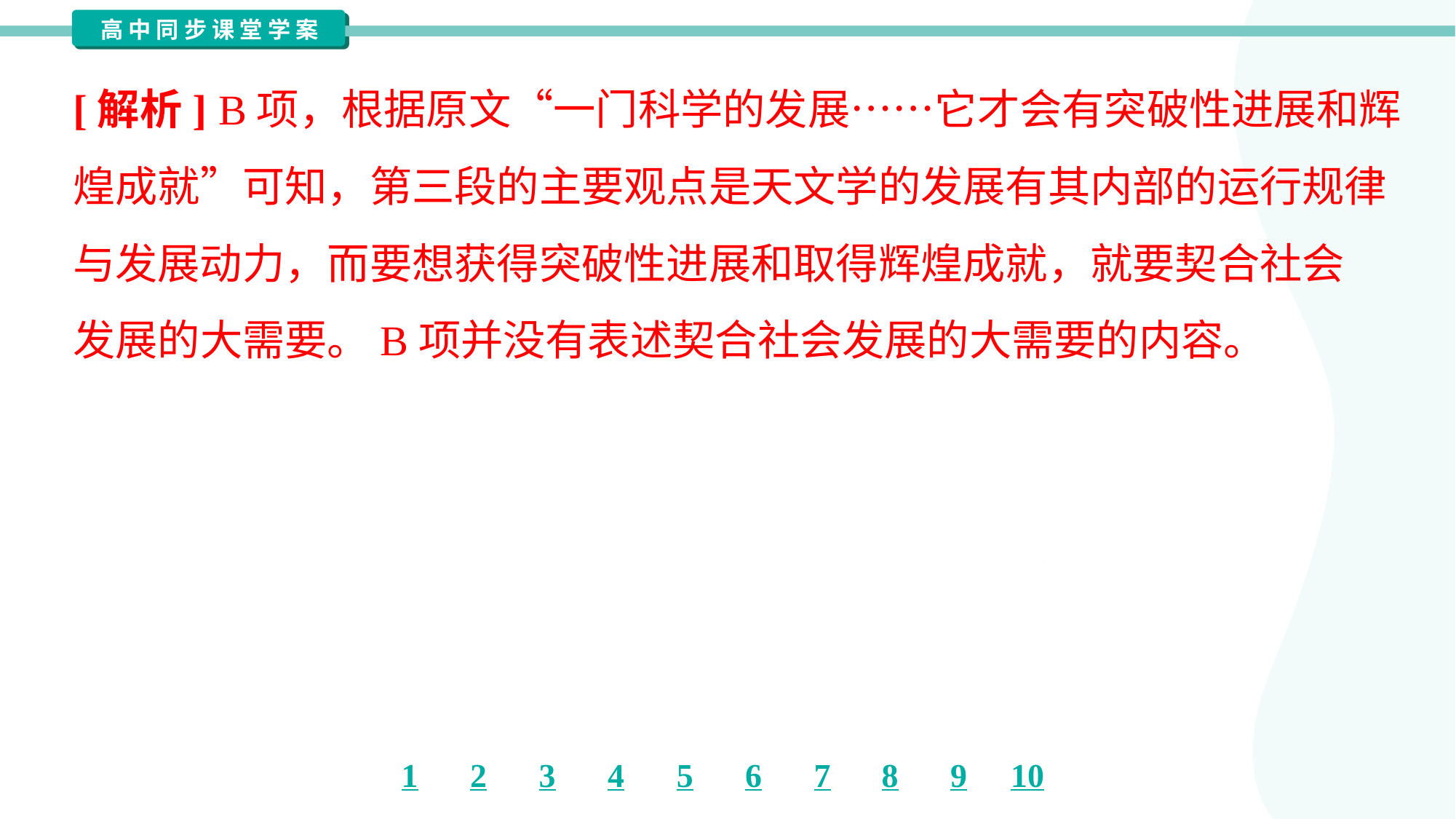

[解析] B项，根据原文“一门科学的发展……它才会有突破性进展和辉
煌成就”可知，第三段的主要观点是天文学的发展有其内部的运行规律
与发展动力，而要想获得突破性进展和取得辉煌成就，就要契合社会
发展的大需要。B项并没有表述契合社会发展的大需要的内容。